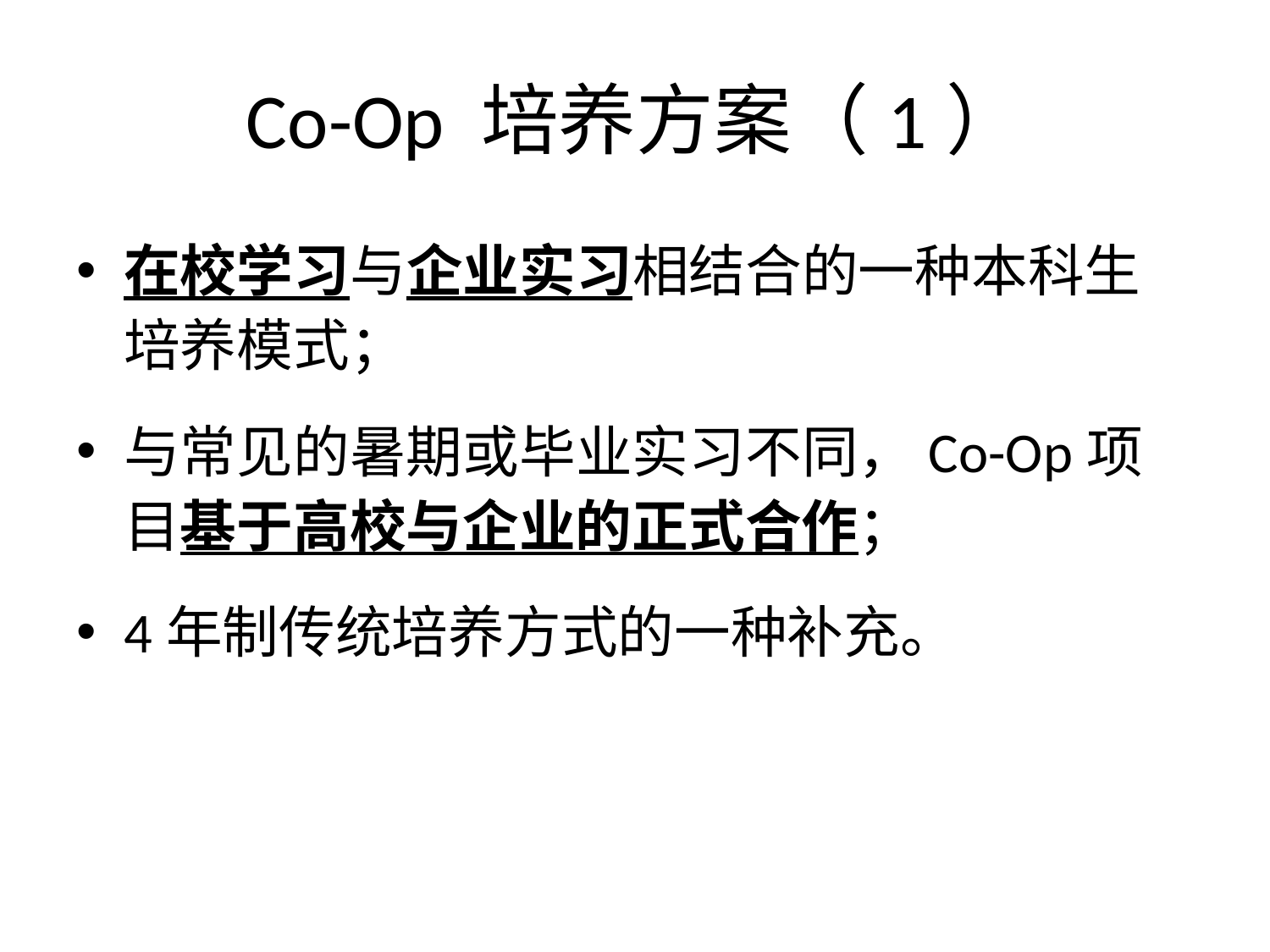

# Co-Op 培养方案（1）
在校学习与企业实习相结合的一种本科生培养模式；
与常见的暑期或毕业实习不同，Co-Op项目基于高校与企业的正式合作；
4年制传统培养方式的一种补充。